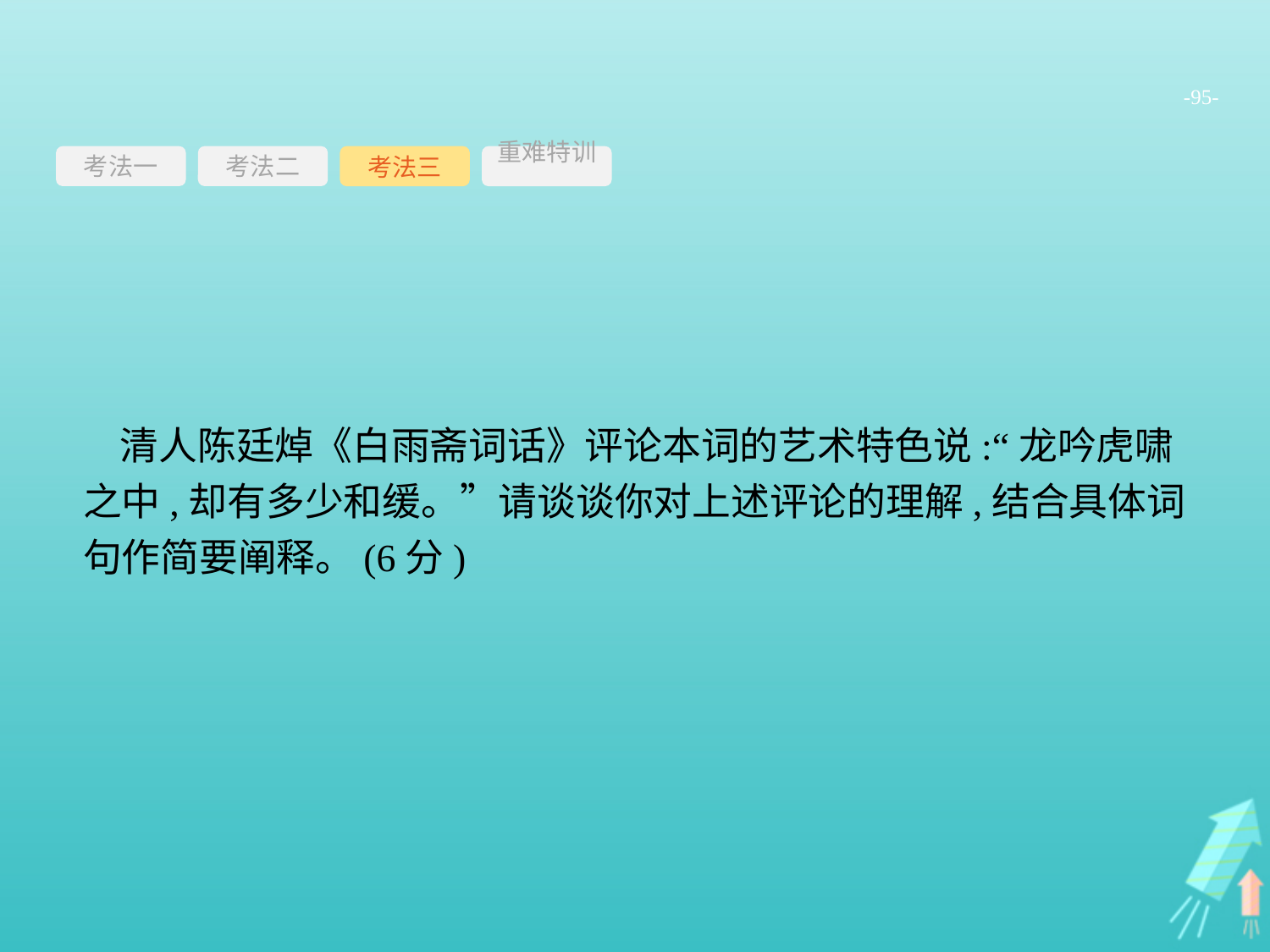

-95-
考法一
考法三
重难特训
考法二
清人陈廷焯《白雨斋词话》评论本词的艺术特色说:“龙吟虎啸之中,却有多少和缓。”请谈谈你对上述评论的理解,结合具体词句作简要阐释。(6分)